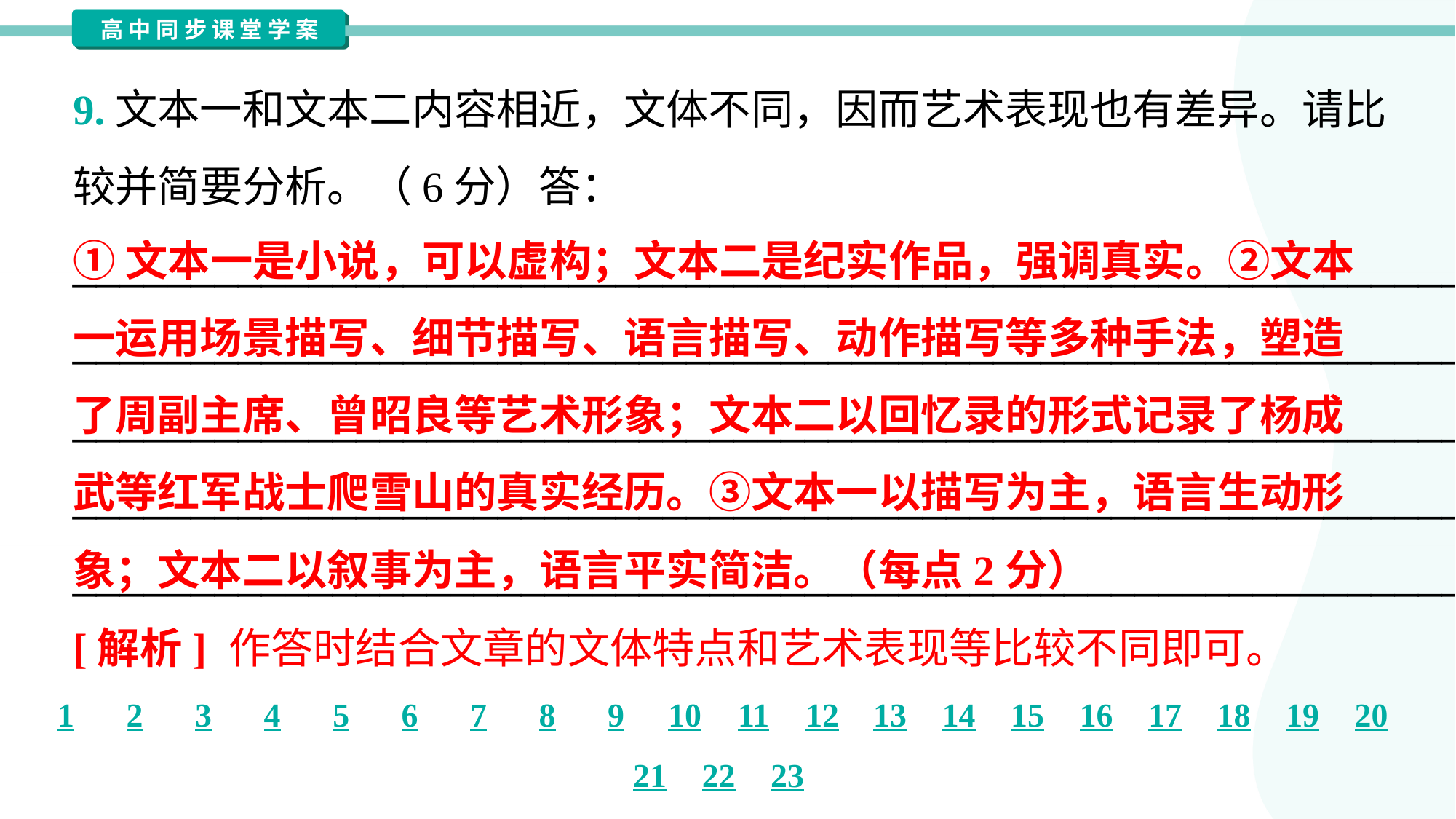

9.文本一和文本二内容相近，文体不同，因而艺术表现也有差异。请比
较并简要分析。（6分）答：
_____________________________________________________________
_____________________________________________________________
_____________________________________________________________
_____________________________________________________________
_____________________________________________________________
①文本一是小说，可以虚构；文本二是纪实作品，强调真实。②文本
一运用场景描写、细节描写、语言描写、动作描写等多种手法，塑造
了周副主席、曾昭良等艺术形象；文本二以回忆录的形式记录了杨成
武等红军战士爬雪山的真实经历。③文本一以描写为主，语言生动形
象；文本二以叙事为主，语言平实简洁。（每点2分）
[解析] 作答时结合文章的文体特点和艺术表现等比较不同即可。